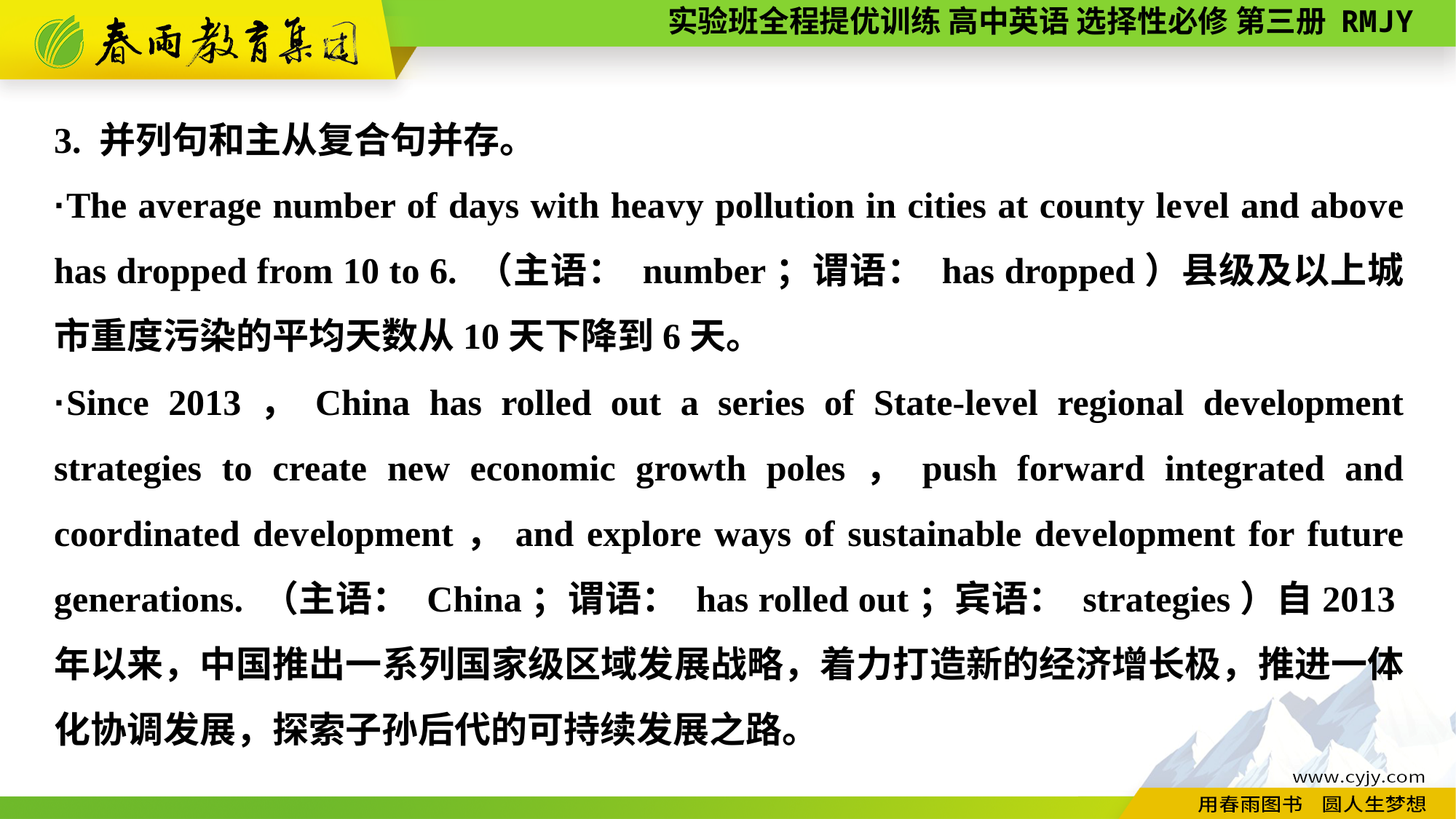

3. 并列句和主从复合句并存。
·The average number of days with heavy pollution in cities at county level and above has dropped from 10 to 6. （主语： number；谓语： has dropped）县级及以上城市重度污染的平均天数从10天下降到6天。
·Since 2013，China has rolled out a series of State-level regional development strategies to create new economic growth poles，push forward integrated and coordinated development，and explore ways of sustainable development for future generations. （主语： China；谓语： has rolled out；宾语： strategies）自2013年以来，中国推出一系列国家级区域发展战略，着力打造新的经济增长极，推进一体化协调发展，探索子孙后代的可持续发展之路。